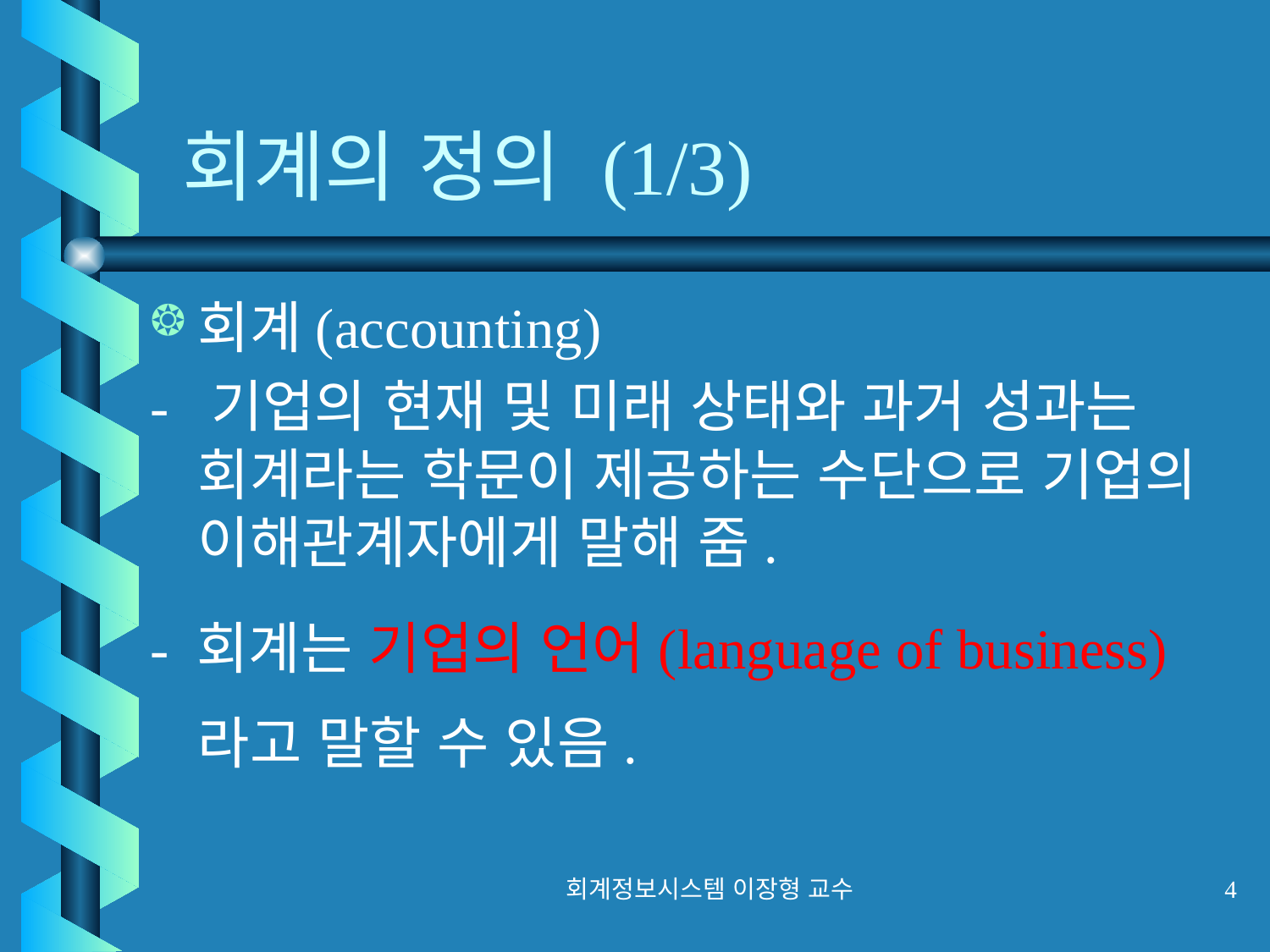

# 회계의 정의 (1/3)
회계(accounting)
-  기업의 현재 및 미래 상태와 과거 성과는 회계라는 학문이 제공하는 수단으로 기업의 이해관계자에게 말해 줌.
- 회계는 기업의 언어(language of business)라고 말할 수 있음.

회계정보시스템 이장형 교수
4